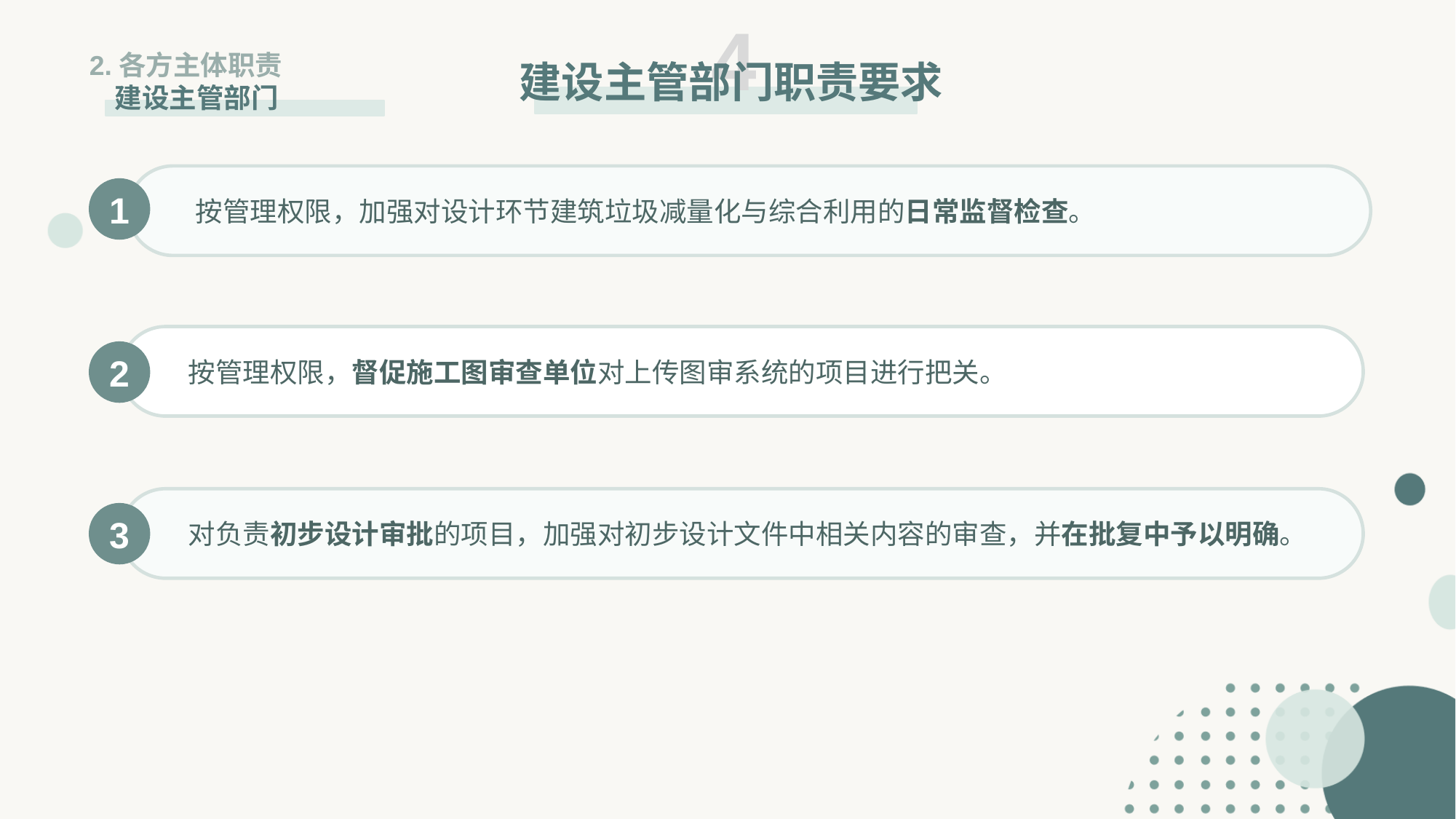

4

建设主管部门职责要求
2.各方主体职责
   建设主管部门
      按管理权限，加强对设计环节建筑垃圾减量化与综合利用的日常监督检查。
1
      按管理权限，督促施工图审查单位对上传图审系统的项目进行把关。
2
      对负责初步设计审批的项目，加强对初步设计文件中相关内容的审查，并在批复中予以明确。
3